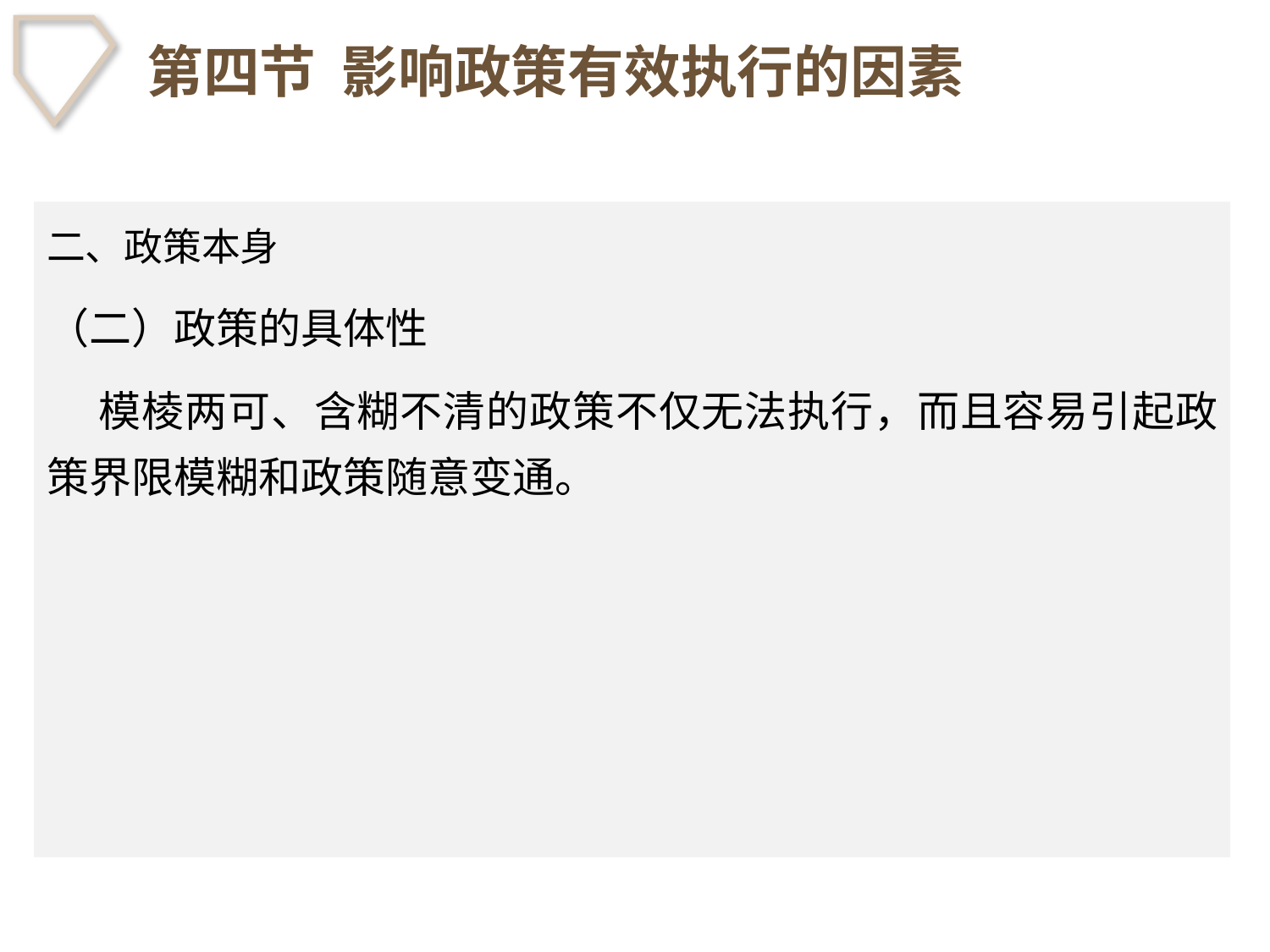

# 第四节  影响政策有效执行的因素
二、政策本身
（二）政策的具体性
    模棱两可、含糊不清的政策不仅无法执行，而且容易引起政策界限模糊和政策随意变通。